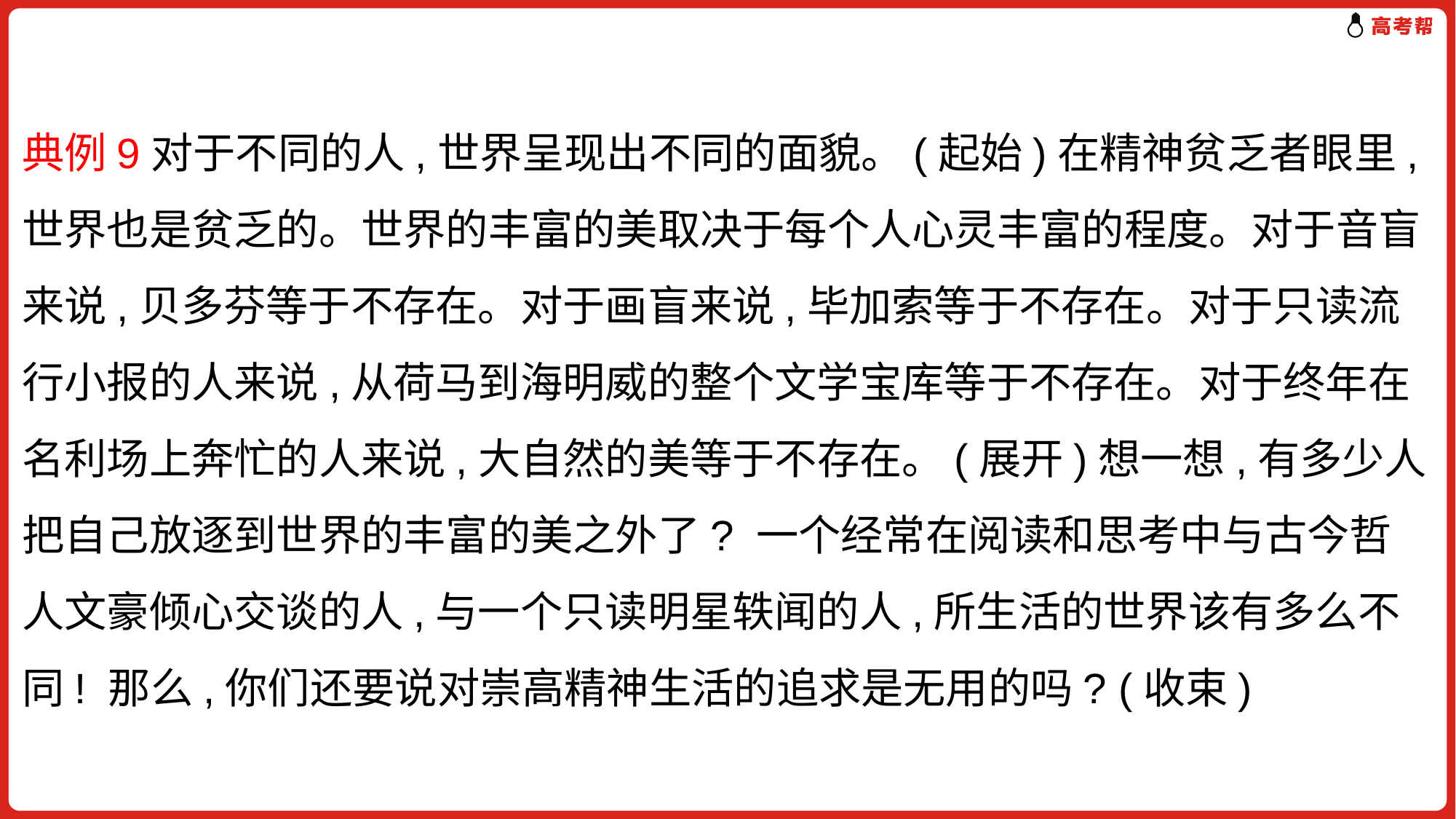

典例9对于不同的人,世界呈现出不同的面貌。(起始)在精神贫乏者眼里,世界也是贫乏的。世界的丰富的美取决于每个人心灵丰富的程度。对于音盲来说,贝多芬等于不存在。对于画盲来说,毕加索等于不存在。对于只读流行小报的人来说,从荷马到海明威的整个文学宝库等于不存在。对于终年在名利场上奔忙的人来说,大自然的美等于不存在。(展开)想一想,有多少人把自己放逐到世界的丰富的美之外了? 一个经常在阅读和思考中与古今哲人文豪倾心交谈的人,与一个只读明星轶闻的人,所生活的世界该有多么不同! 那么,你们还要说对崇高精神生活的追求是无用的吗? (收束)